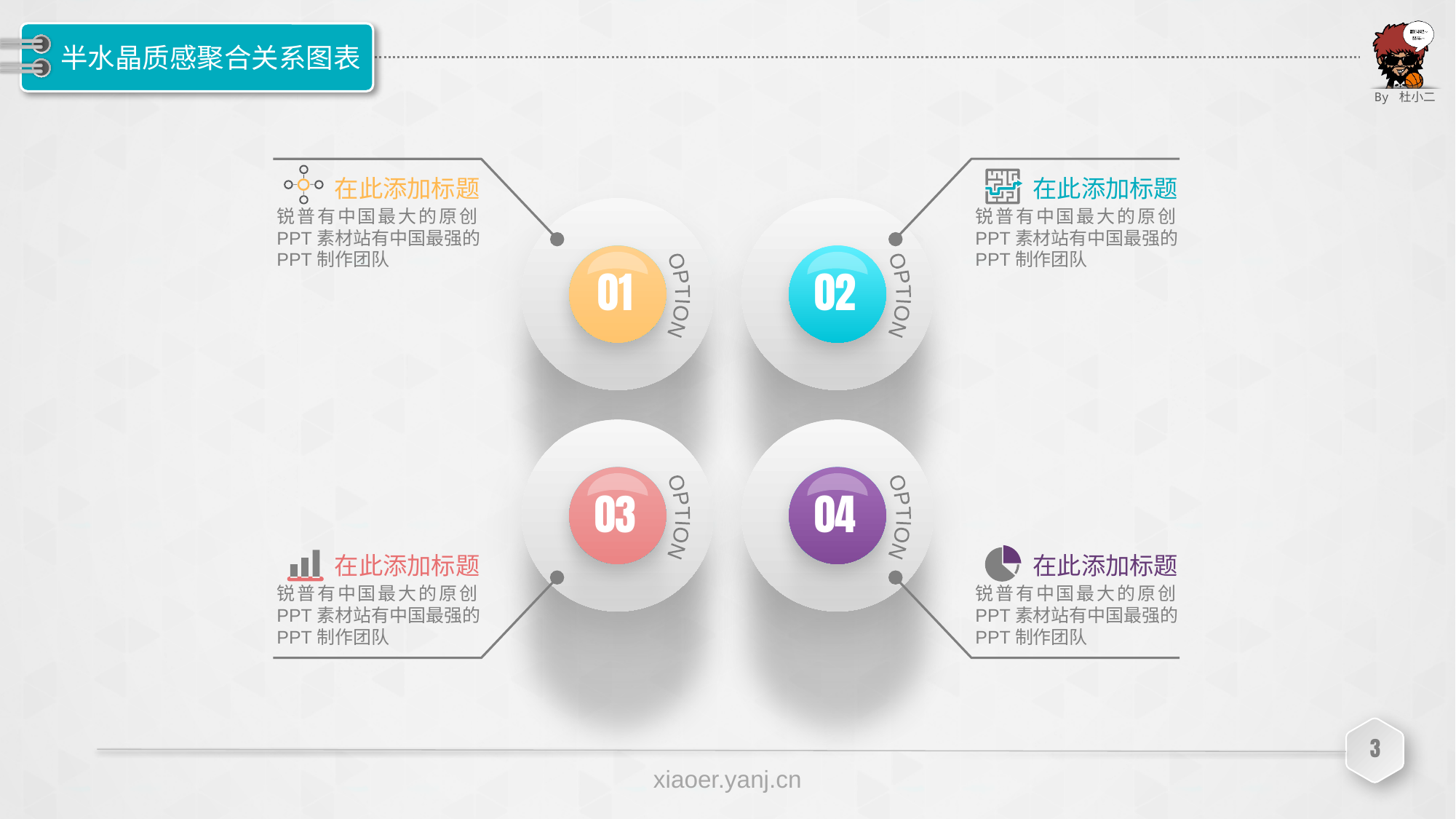

# 半水晶质感聚合关系图表

在此添加标题
锐普有中国最大的原创PPT素材站有中国最强的PPT制作团队
在此添加标题
锐普有中国最大的原创PPT素材站有中国最强的PPT制作团队

01

02
OPTION
OPTION

03

04
OPTION
OPTION

在此添加标题
锐普有中国最大的原创PPT素材站有中国最强的PPT制作团队
在此添加标题
锐普有中国最大的原创PPT素材站有中国最强的PPT制作团队

3
xiaoer.yanj.cn